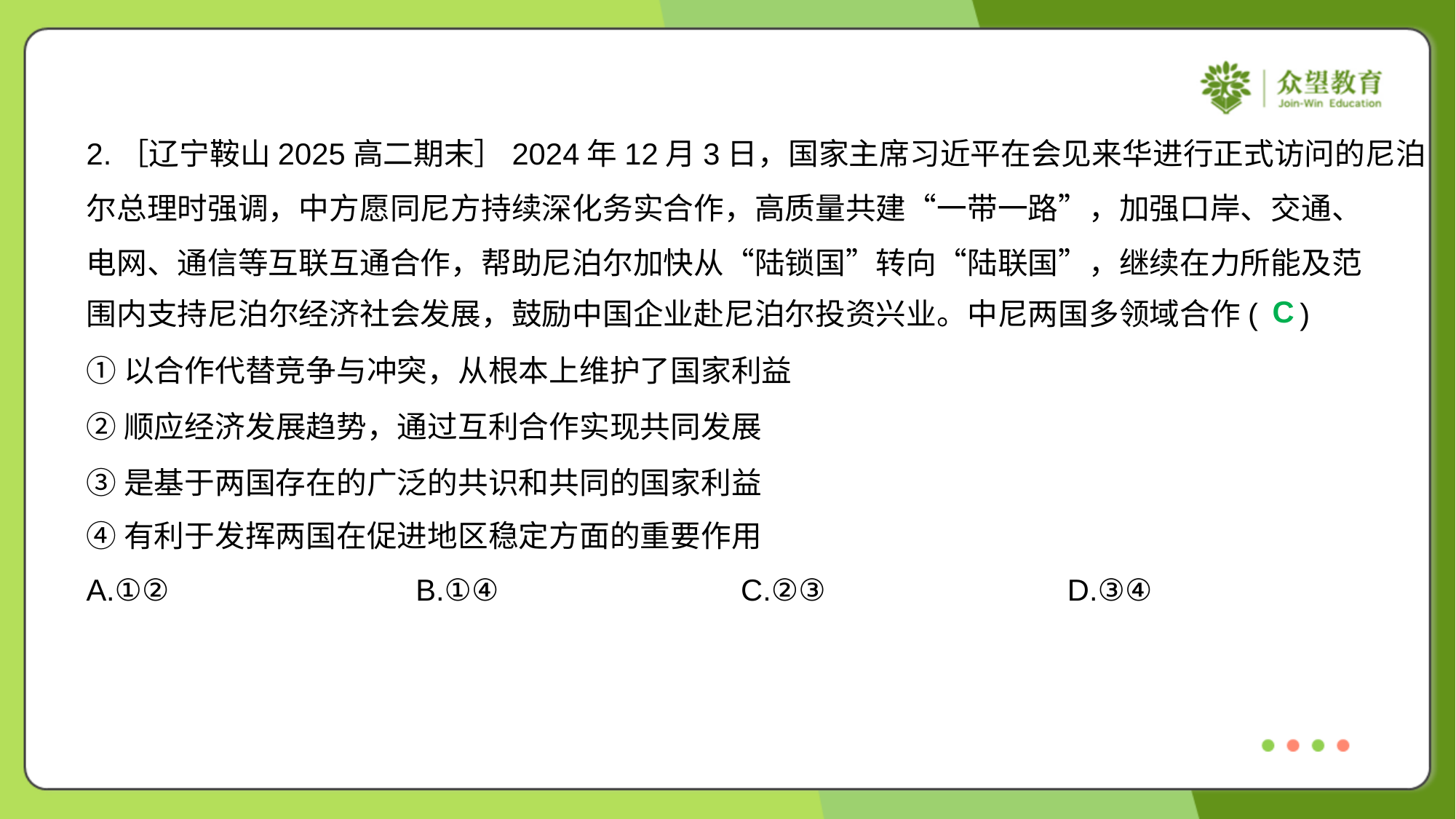

2.［辽宁鞍山2025高二期末］2024年12月3日，国家主席习近平在会见来华进行正式访问的尼泊
尔总理时强调，中方愿同尼方持续深化务实合作，高质量共建“一带一路”，加强口岸、交通、
电网、通信等互联互通合作，帮助尼泊尔加快从“陆锁国”转向“陆联国”，继续在力所能及范
围内支持尼泊尔经济社会发展，鼓励中国企业赴尼泊尔投资兴业。中尼两国多领域合作(     )
C
①以合作代替竞争与冲突，从根本上维护了国家利益
②顺应经济发展趋势，通过互利合作实现共同发展
③是基于两国存在的广泛的共识和共同的国家利益
④有利于发挥两国在促进地区稳定方面的重要作用
A.①②	B.①④	C.②③	D.③④